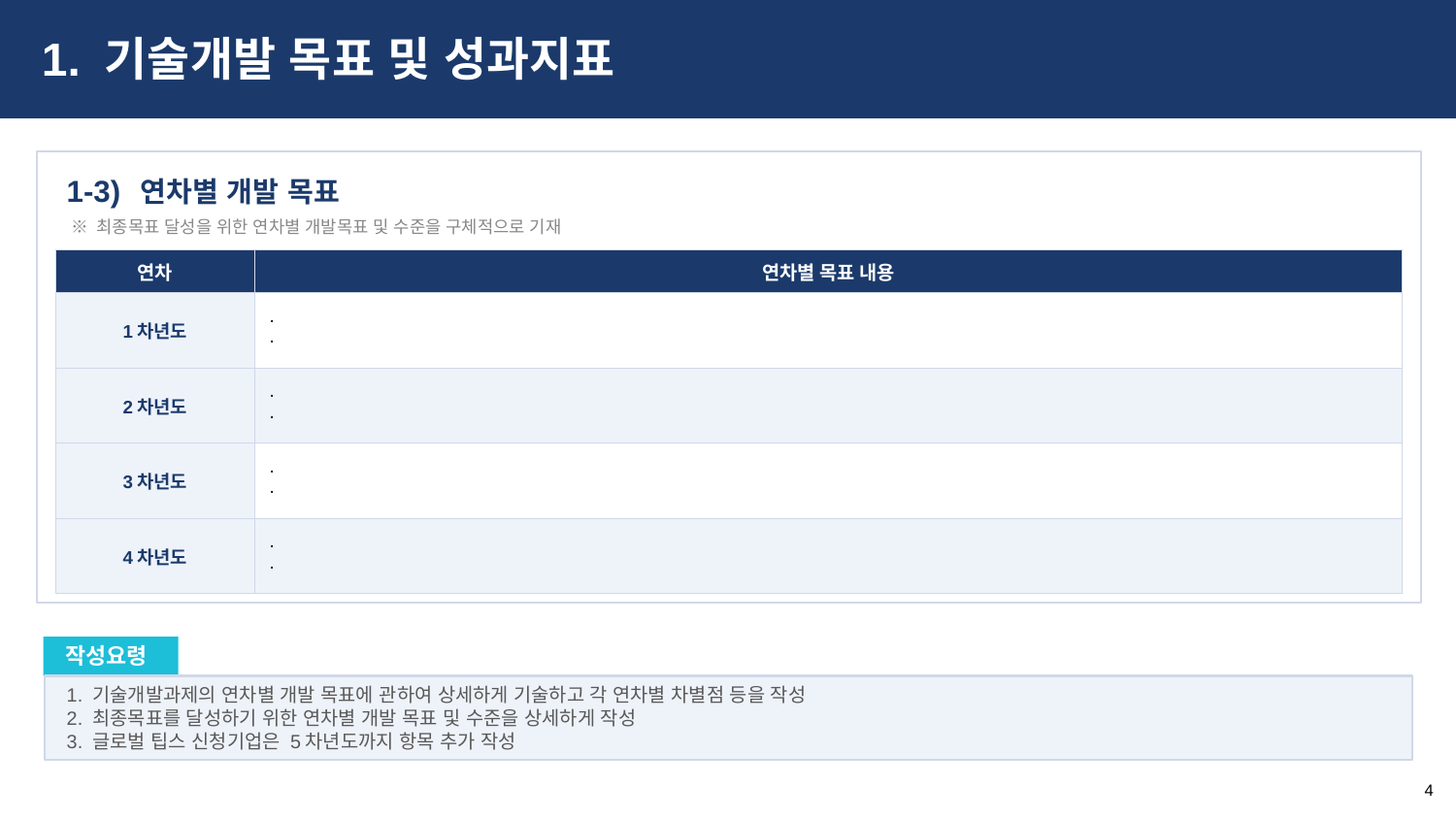

1. 기술개발 목표 및 성과지표

연차별 개발 목표
1-3)
※ 최종목표 달성을 위한 연차별 개발목표 및 수준을 구체적으로 기재
| 연차 | 연차별 목표 내용 |
| --- | --- |
| 1차년도 | · · |
| 2차년도 | · · |
| 3차년도 | · · |
| 4차년도 | · · |

작성요령

1. 기술개발과제의 연차별 개발 목표에 관하여 상세하게 기술하고 각 연차별 차별점 등을 작성
2. 최종목표를 달성하기 위한 연차별 개발 목표 및 수준을 상세하게 작성
3. 글로벌 팁스 신청기업은 5차년도까지 항목 추가 작성
4